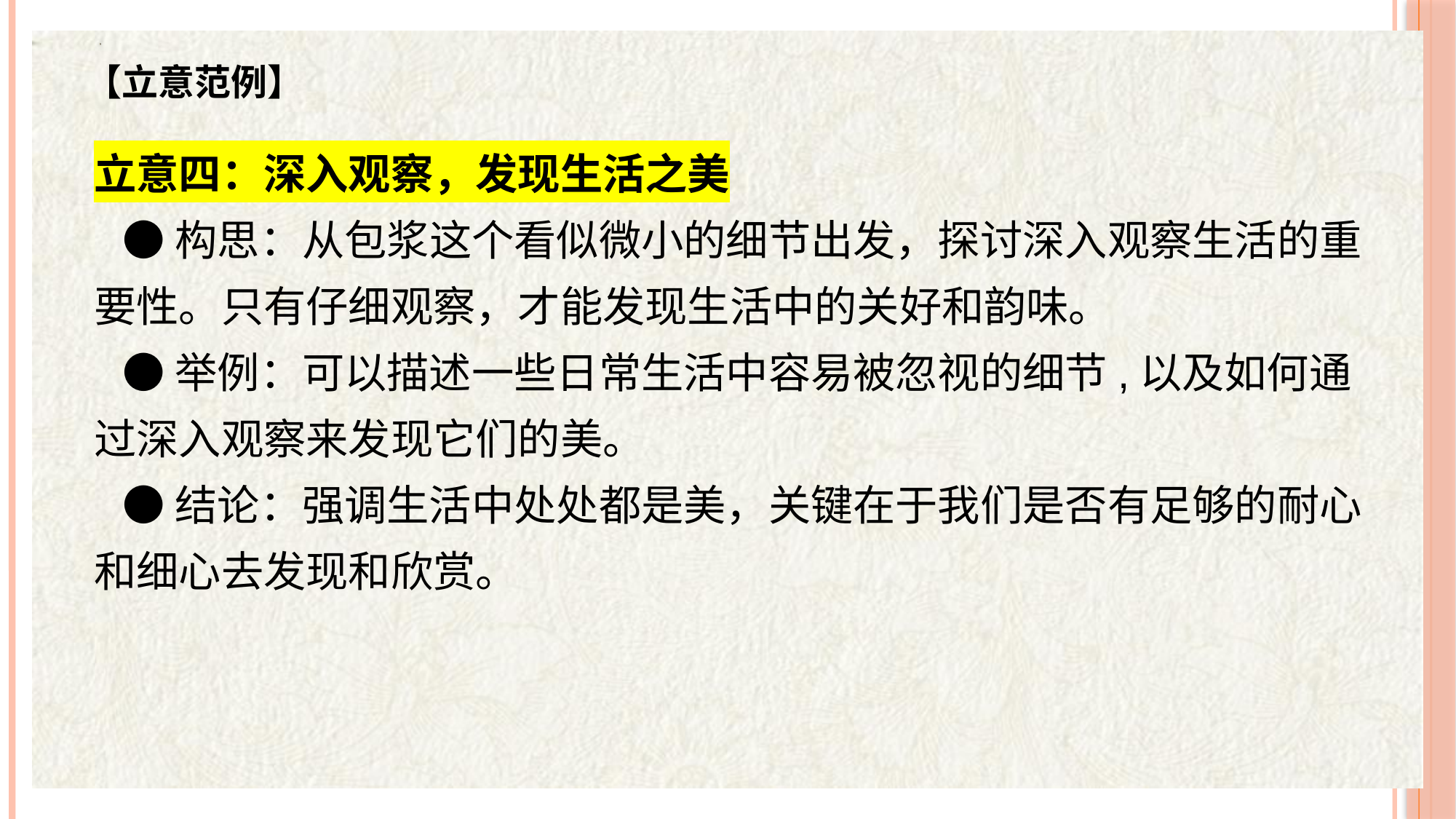

【立意范例】
立意四：深入观察，发现生活之美
   ●构思：从包浆这个看似微小的细节出发，探讨深入观察生活的重要性。只有仔细观察，才能发现生活中的关好和韵味。
   ●举例：可以描述一些日常生活中容易被忽视的细节,以及如何通过深入观察来发现它们的美。
   ●结论：强调生活中处处都是美，关键在于我们是否有足够的耐心和细心去发现和欣赏。